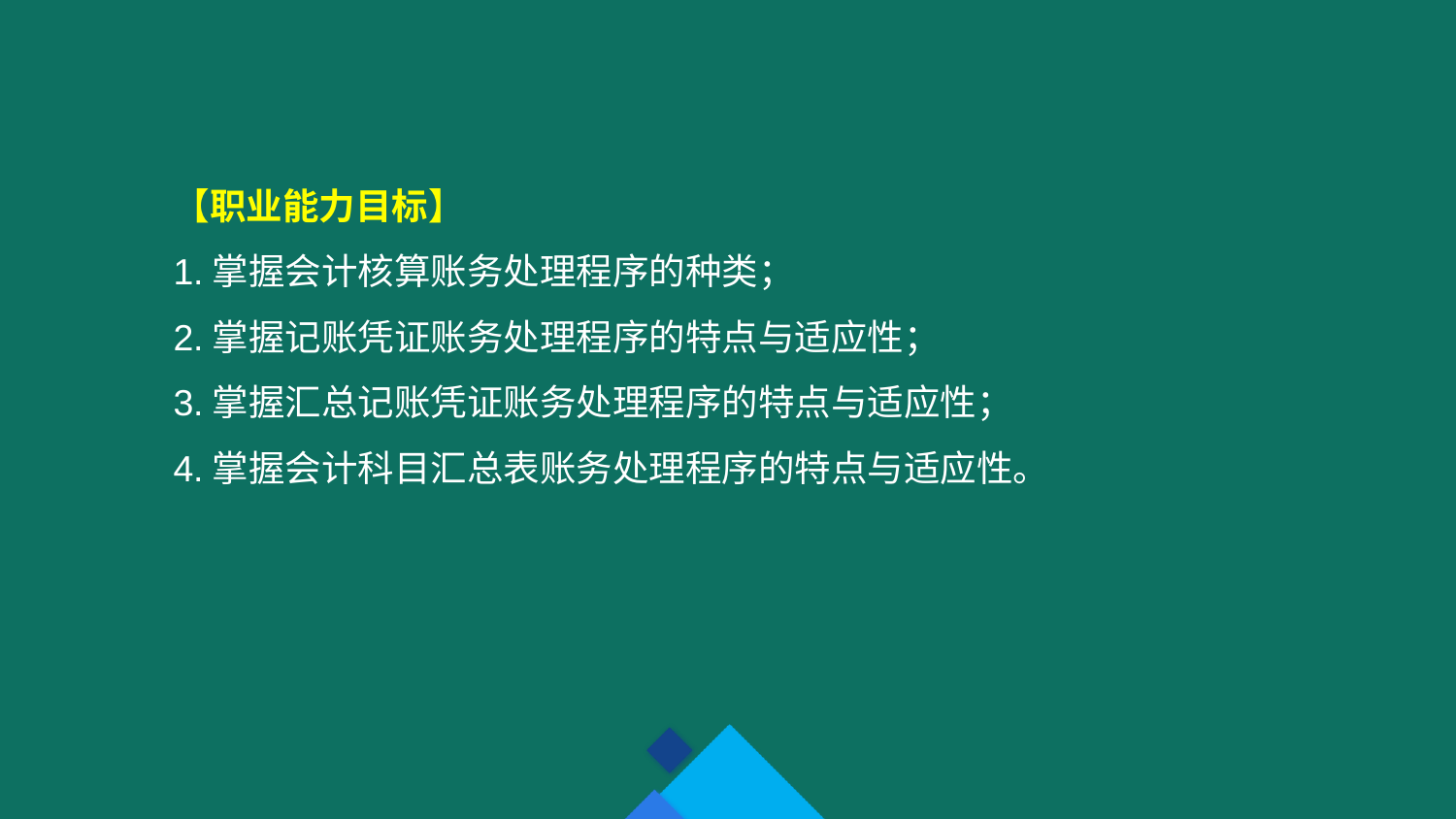

【职业能力目标】
1.掌握会计核算账务处理程序的种类；
2.掌握记账凭证账务处理程序的特点与适应性；
3.掌握汇总记账凭证账务处理程序的特点与适应性；
4.掌握会计科目汇总表账务处理程序的特点与适应性。